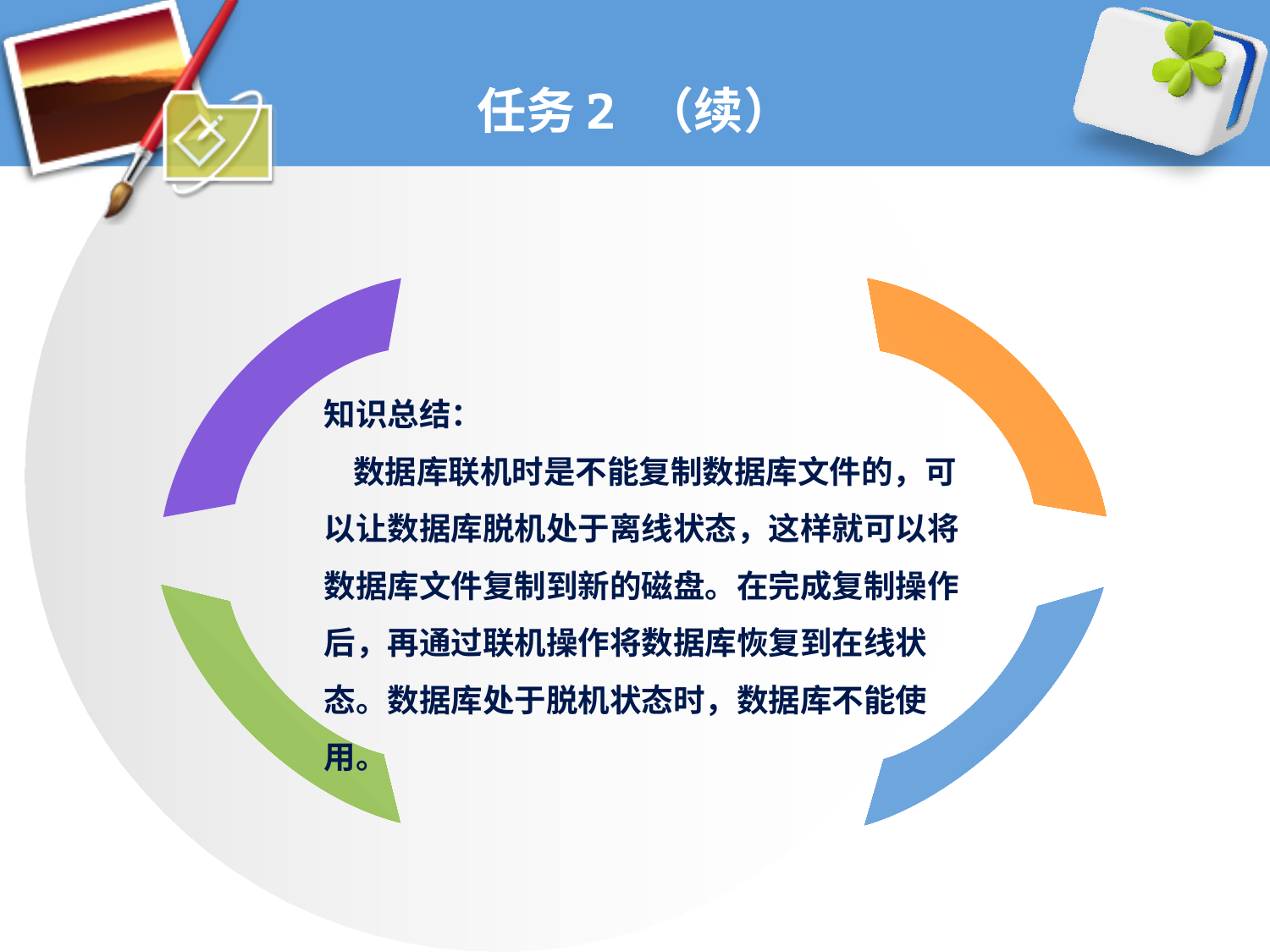

# 任务2  （续）

知识总结：
   数据库联机时是不能复制数据库文件的，可以让数据库脱机处于离线状态，这样就可以将数据库文件复制到新的磁盘。在完成复制操作后，再通过联机操作将数据库恢复到在线状态。数据库处于脱机状态时，数据库不能使用。